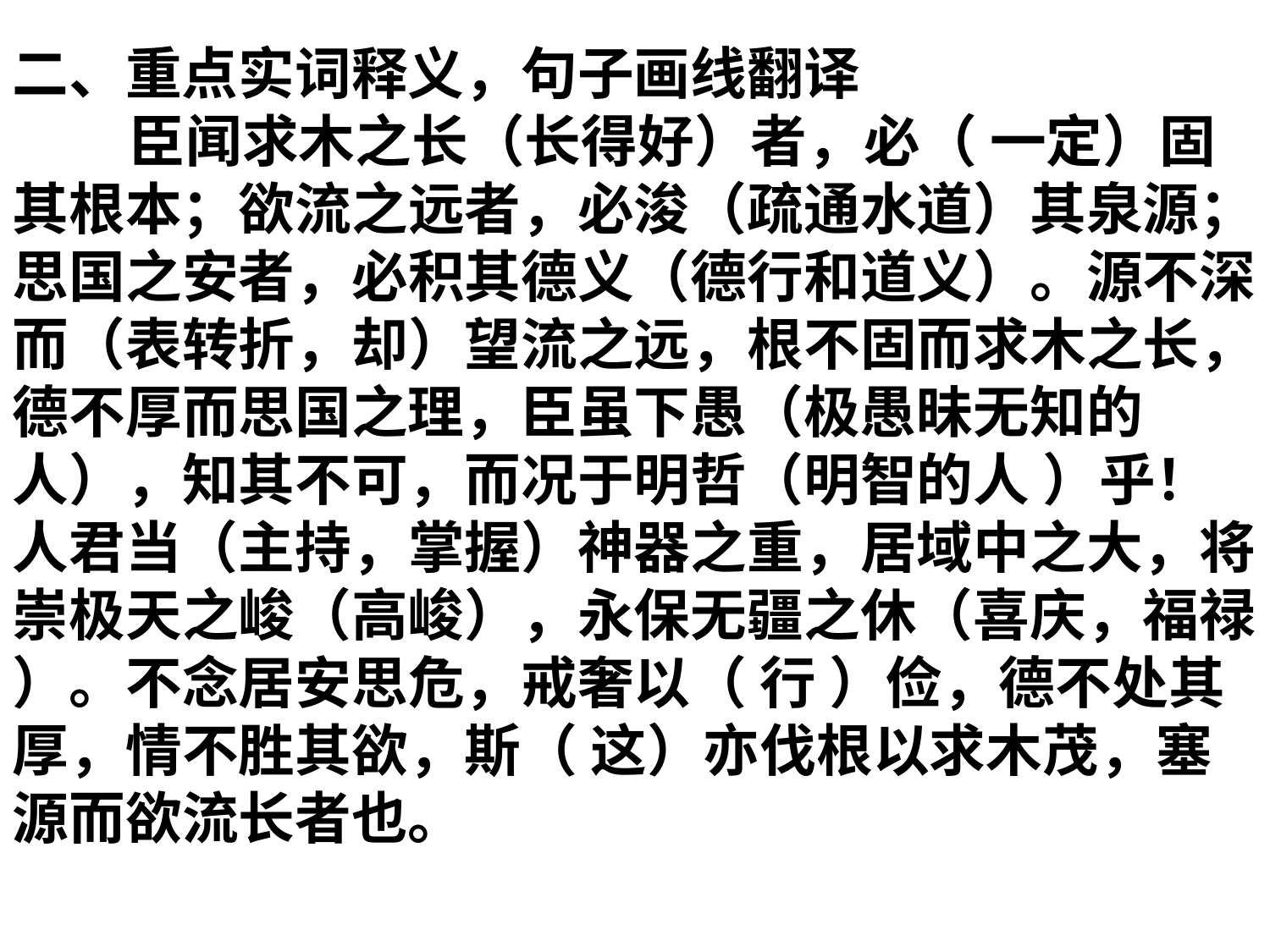

二、重点实词释义，句子画线翻译
        臣闻求木之长（长得好）者，必（ 一定）固其根本；欲流之远者，必浚（疏通水道）其泉源；思国之安者，必积其德义（德行和道义）。源不深而（表转折，却）望流之远，根不固而求木之长，德不厚而思国之理，臣虽下愚（极愚昧无知的人），知其不可，而况于明哲（明智的人 ）乎！人君当（主持，掌握）神器之重，居域中之大，将崇极天之峻（高峻），永保无疆之休（喜庆，福禄 ）。不念居安思危，戒奢以（ 行 ）俭，德不处其厚，情不胜其欲，斯（ 这）亦伐根以求木茂，塞源而欲流长者也。